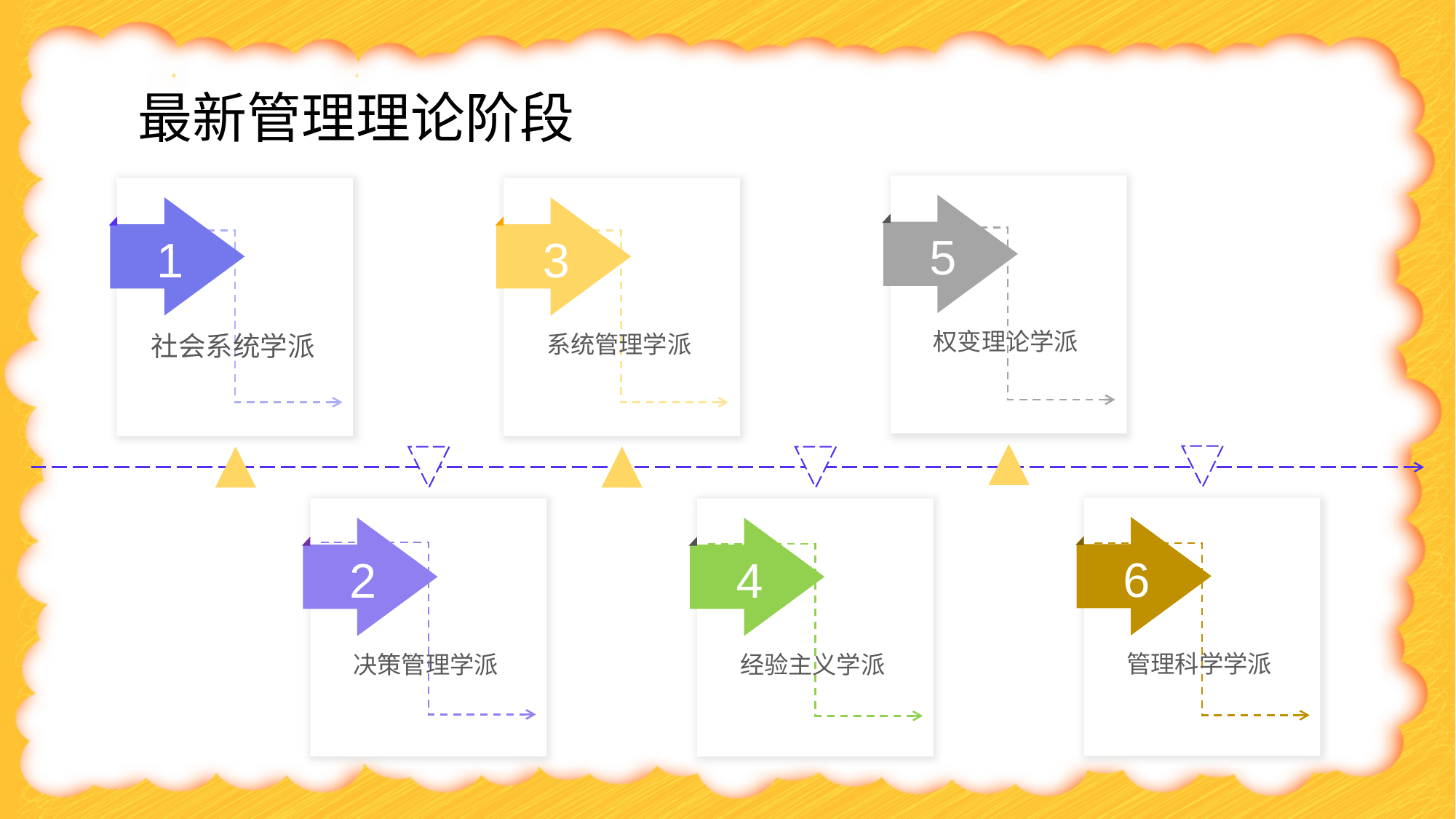

最新管理理论阶段

5
权变理论学派

1
社会系统学派

3
系统管理学派

6
管理科学学派

2
决策管理学派

4
经验主义学派